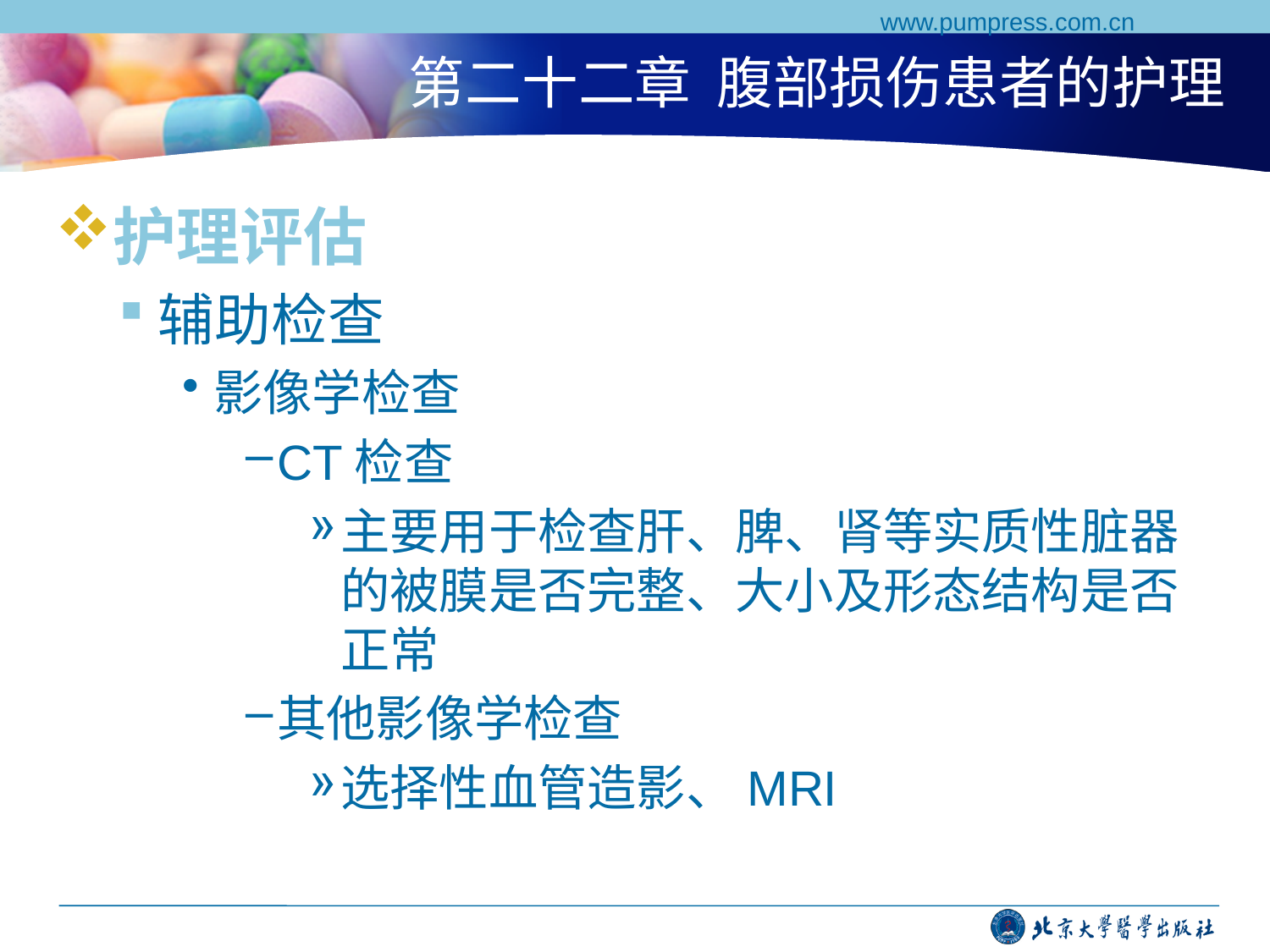

www.pumpress.com.cn
# 第二十二章  腹部损伤患者的护理
护理评估
辅助检查
影像学检查
CT检查
主要用于检查肝、脾、肾等实质性脏器的被膜是否完整、大小及形态结构是否正常
其他影像学检查
选择性血管造影、MRI